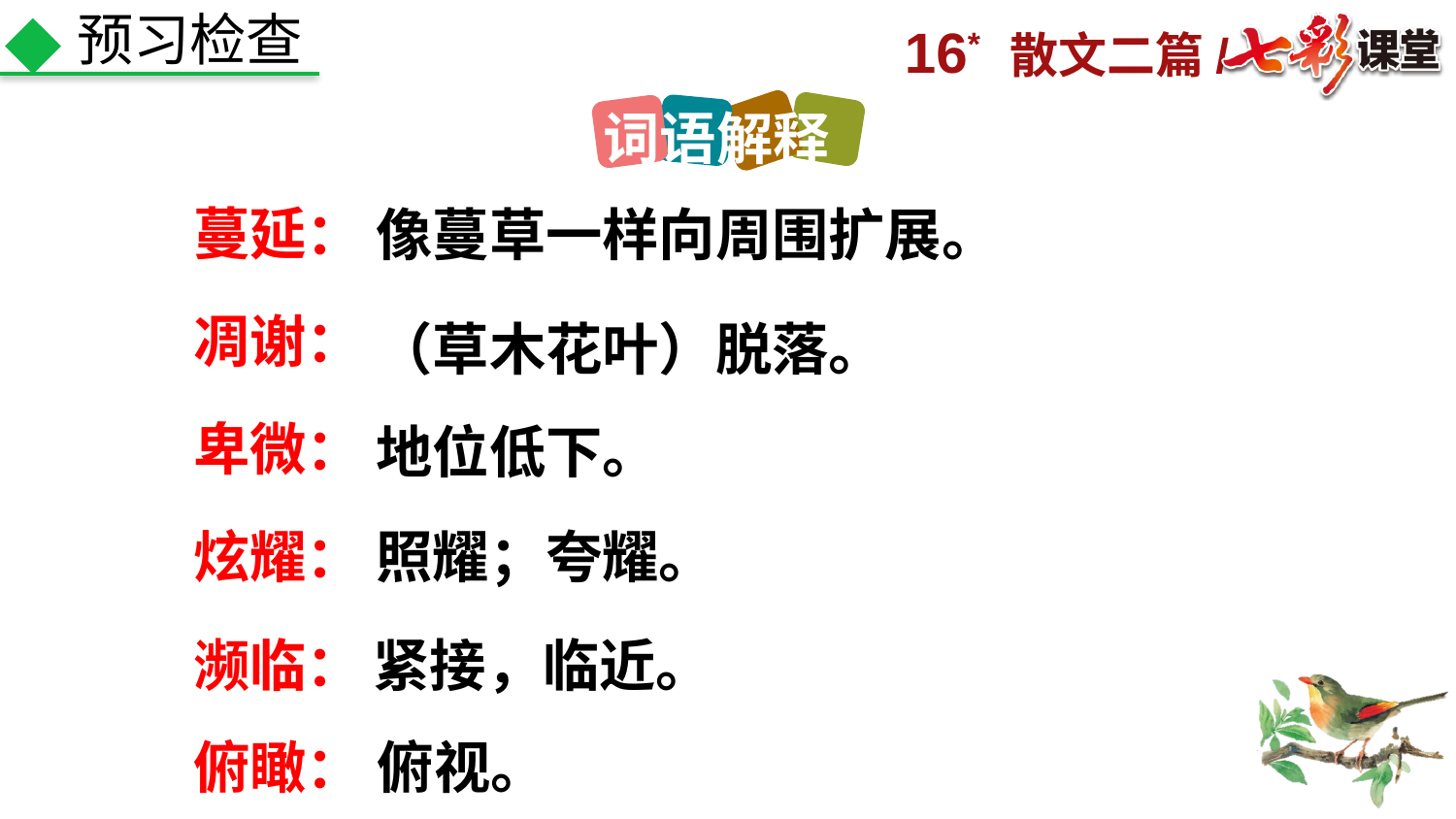

预习检查

词语解释

蔓延：
像蔓草一样向周围扩展。
凋谢：
（草木花叶）脱落。
卑微：
地位低下。
炫耀：
照耀；夸耀。
濒临：
紧接，临近。
俯瞰：
俯视。